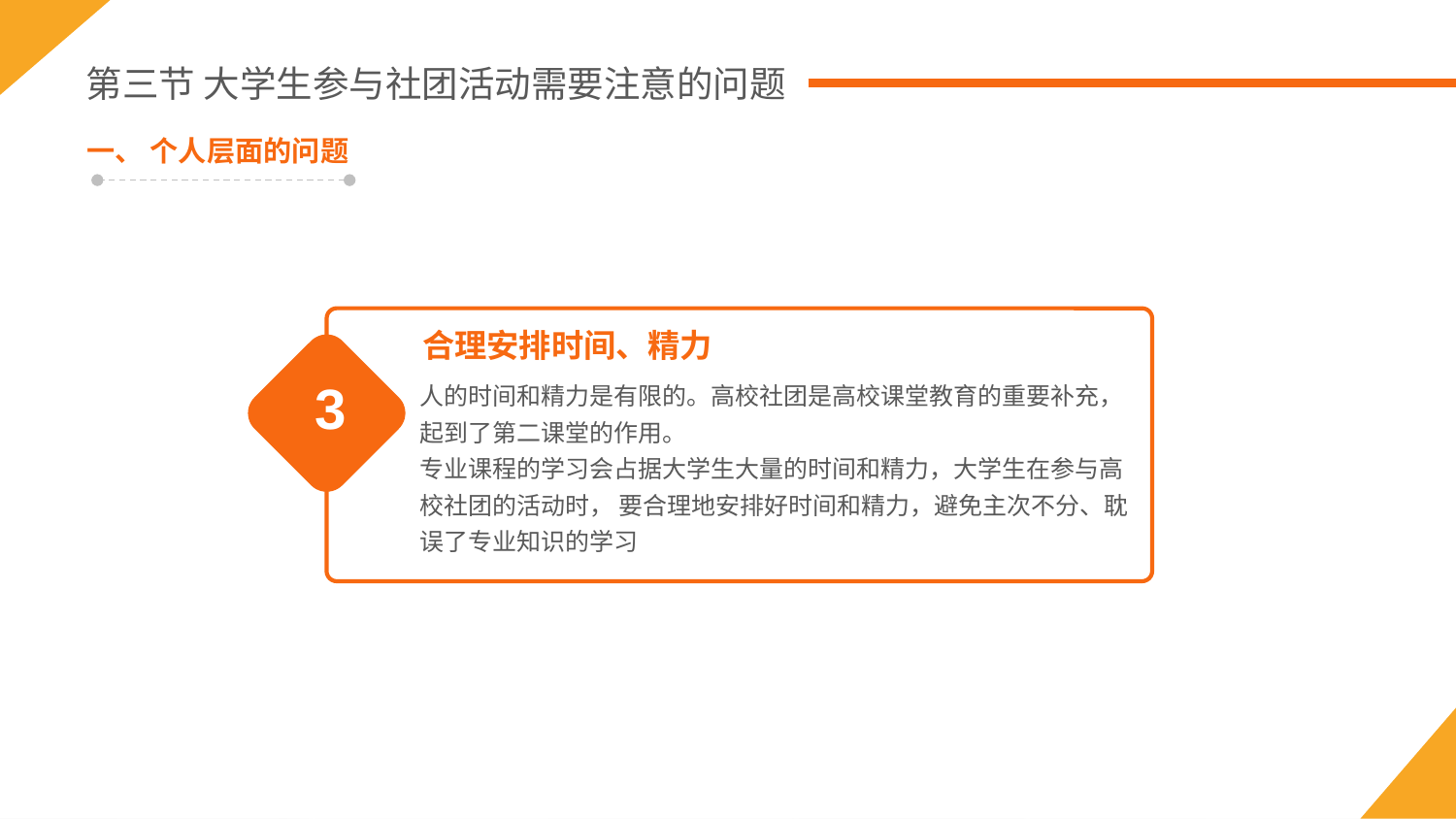

第三节 大学生参与社团活动需要注意的问题
一、 个人层面的问题

合理安排时间、精力
人的时间和精力是有限的。高校社团是高校课堂教育的重要补充，起到了第二课堂的作用。
专业课程的学习会占据大学生大量的时间和精力，大学生在参与高校社团的活动时， 要合理地安排好时间和精力，避免主次不分、耽误了专业知识的学习

3